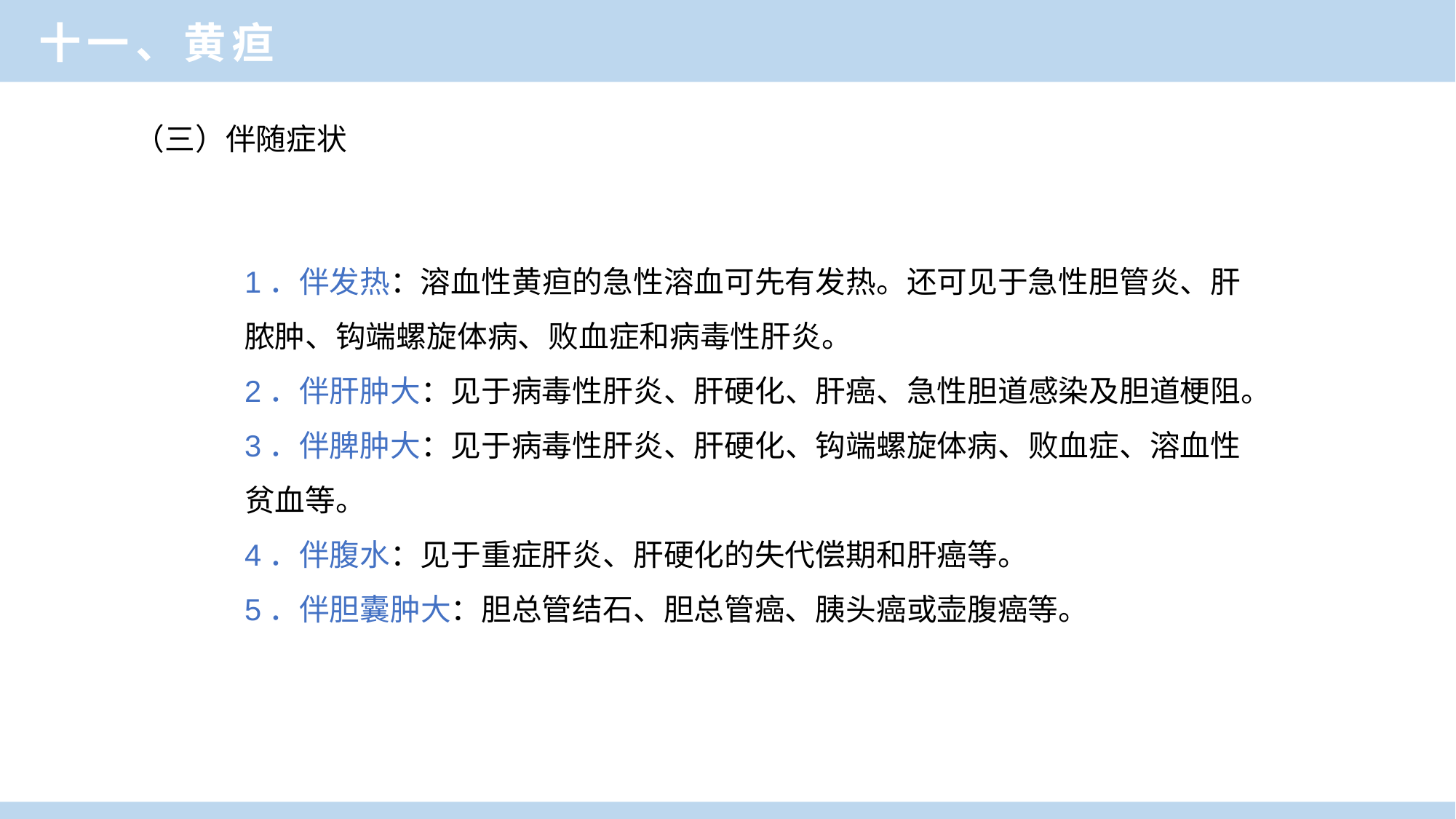

十一、黄疸
（三）伴随症状
1．伴发热：溶血性黄疸的急性溶血可先有发热。还可见于急性胆管炎、肝脓肿、钩端螺旋体病、败血症和病毒性肝炎。
2．伴肝肿大：见于病毒性肝炎、肝硬化、肝癌、急性胆道感染及胆道梗阻。
3．伴脾肿大：见于病毒性肝炎、肝硬化、钩端螺旋体病、败血症、溶血性贫血等。
4．伴腹水：见于重症肝炎、肝硬化的失代偿期和肝癌等。
5．伴胆囊肿大：胆总管结石、胆总管癌、胰头癌或壶腹癌等。